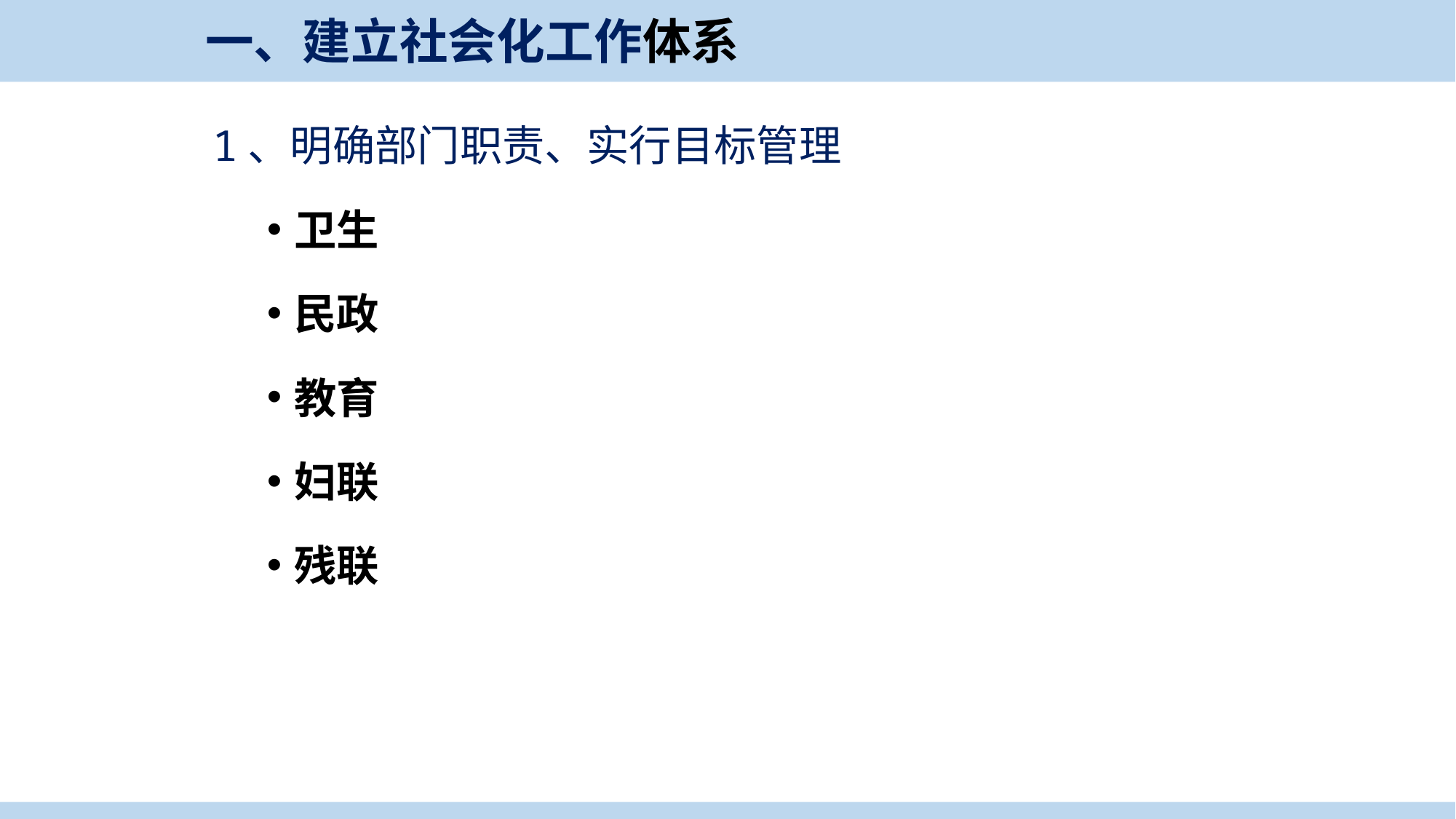

一、建立社会化工作体系
1、明确部门职责、实行目标管理
卫生
民政
教育
妇联
残联